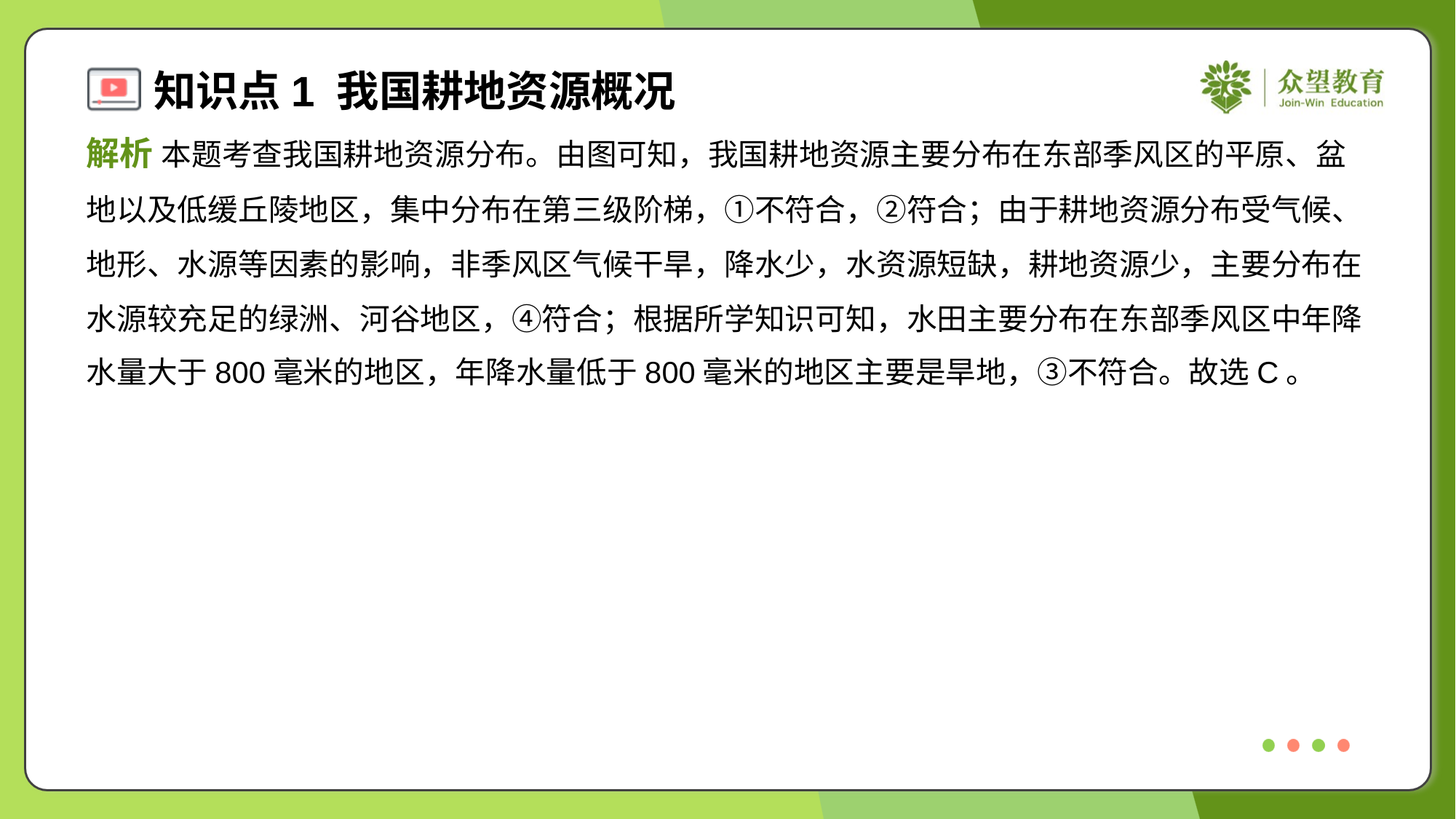

解析 本题考查我国耕地资源分布。由图可知，我国耕地资源主要分布在东部季风区的平原、盆
地以及低缓丘陵地区，集中分布在第三级阶梯，①不符合，②符合；由于耕地资源分布受气候、
地形、水源等因素的影响，非季风区气候干旱，降水少，水资源短缺，耕地资源少，主要分布在
水源较充足的绿洲、河谷地区，④符合；根据所学知识可知，水田主要分布在东部季风区中年降
水量大于800毫米的地区，年降水量低于800毫米的地区主要是旱地，③不符合。故选C。